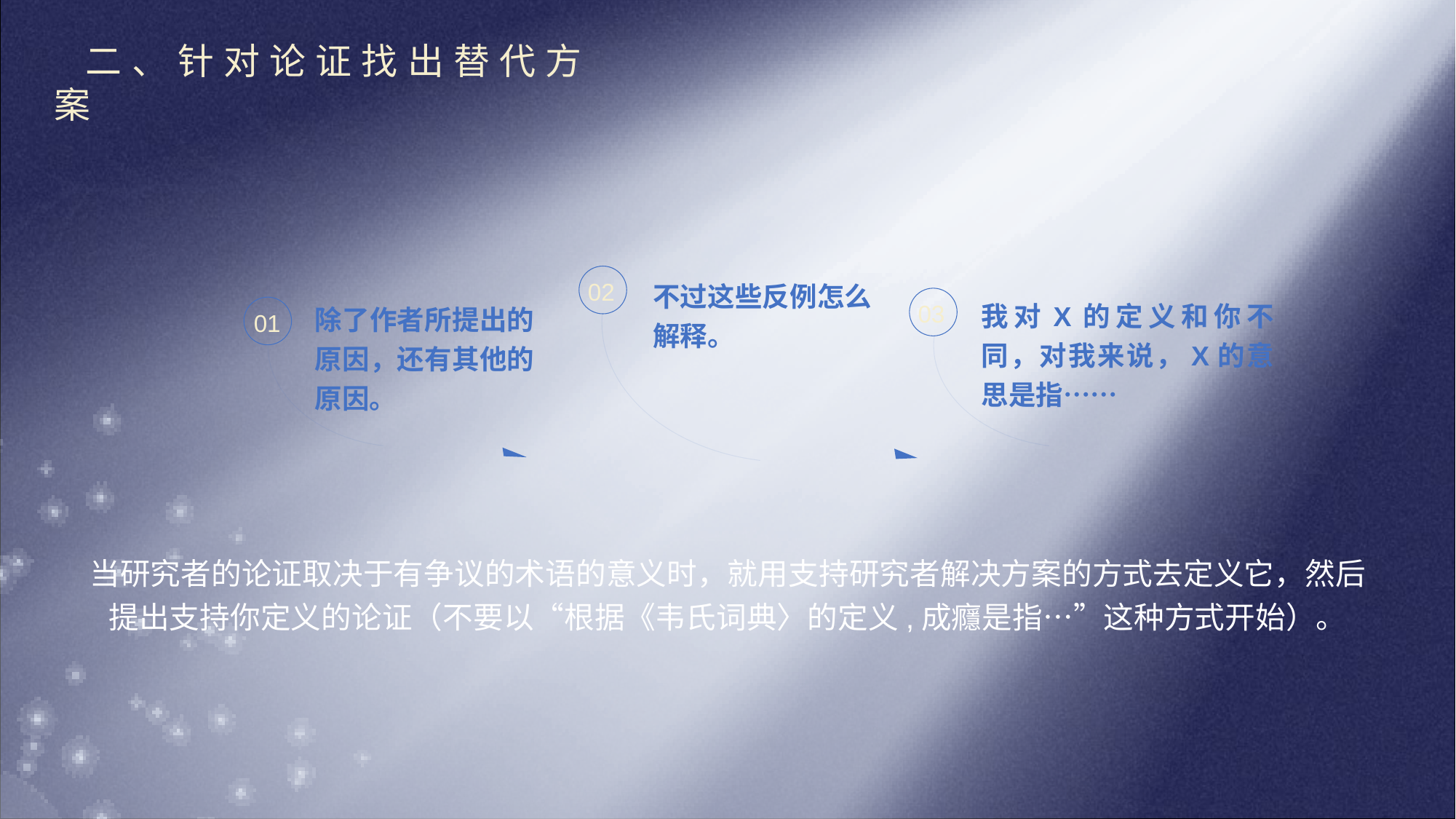

二、针对论证找出替代方案

不过这些反例怎么解释。
02
我对X的定义和你不同，对我来说，X的意思是指……

除了作者所提出的原因，还有其他的原因。

03

01

当研究者的论证取决于有争议的术语的意义时，就用支持研究者解决方案的方式去定义它，然后提出支持你定义的论证（不要以“根据《韦氏词典〉的定义,成癮是指…”这种方式开始）。